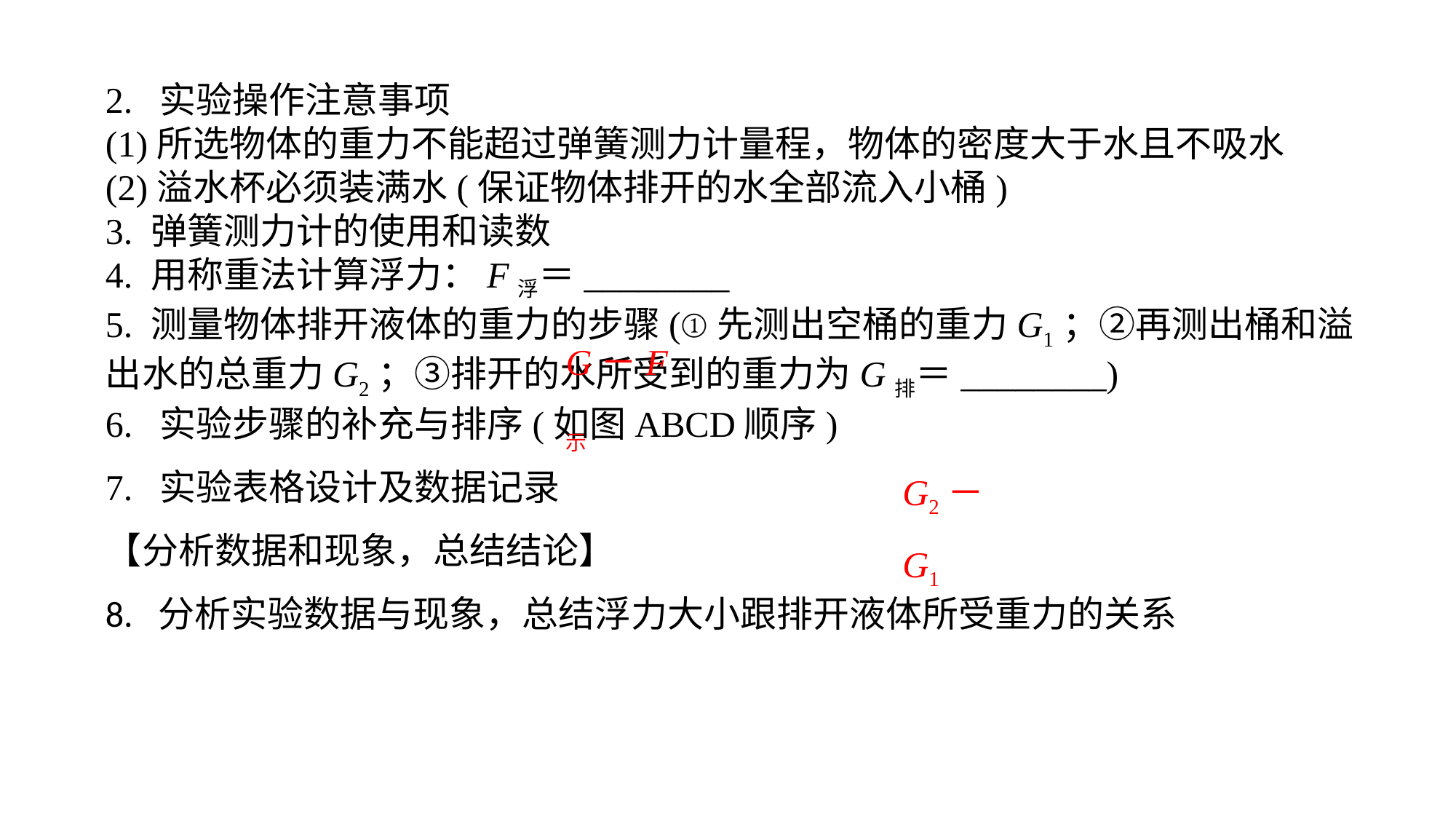

2.  实验操作注意事项(1)所选物体的重力不能超过弹簧测力计量程，物体的密度大于水且不吸水(2)溢水杯必须装满水(保证物体排开的水全部流入小桶)3. 弹簧测力计的使用和读数4. 用称重法计算浮力：F浮＝________5. 测量物体排开液体的重力的步骤(①先测出空桶的重力G1；②再测出桶和溢出水的总重力G2；③排开的水所受到的重力为G排＝________)6.  实验步骤的补充与排序(如图ABCD顺序)7.  实验表格设计及数据记录
【分析数据和现象，总结结论】8.  分析实验数据与现象，总结浮力大小跟排开液体所受重力的关系
G－F示
G2－G1